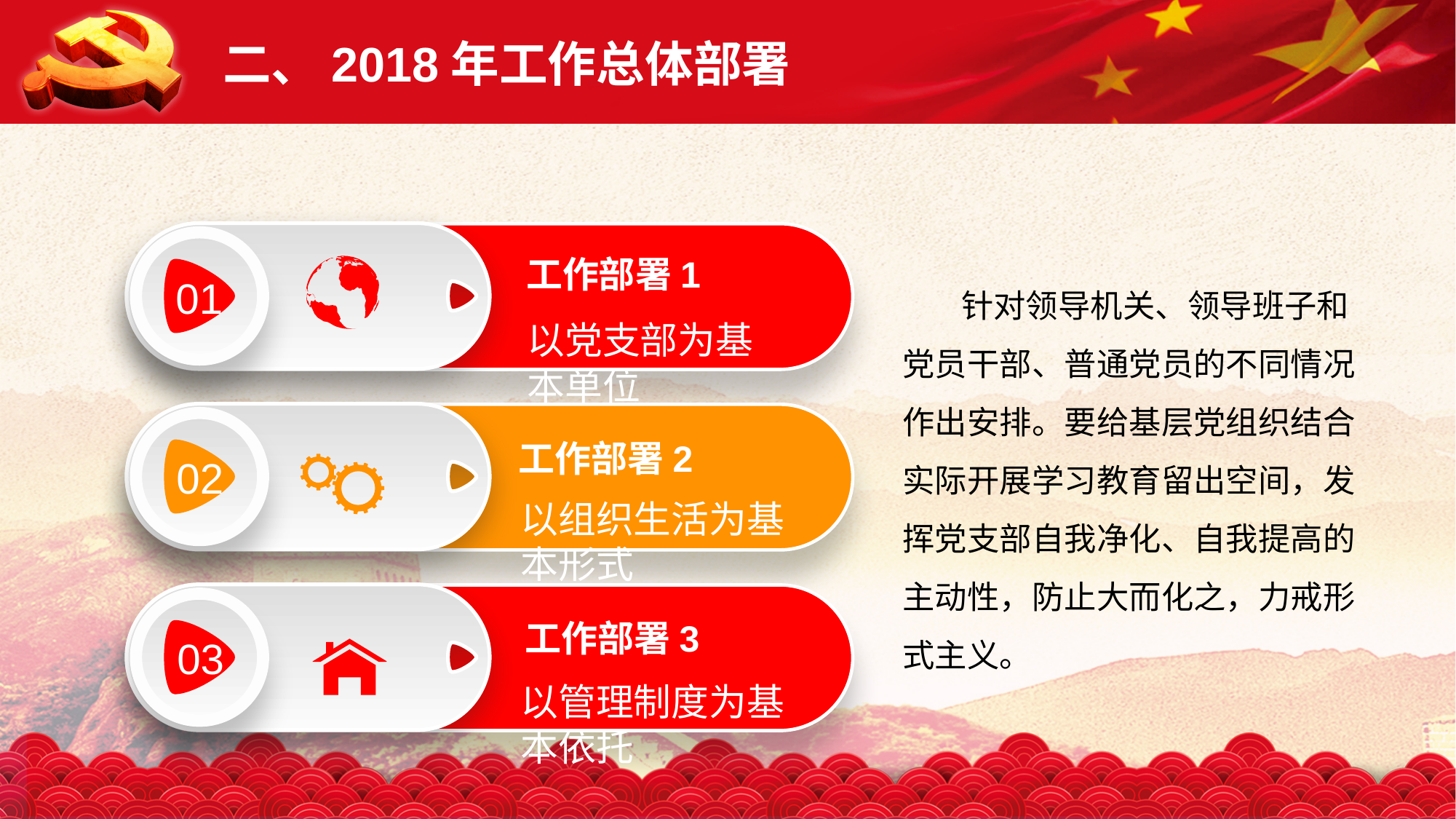

二、2018年工作总体部署

工作部署1

01
以党支部为基本单位
       针对领导机关、领导班子和党员干部、普通党员的不同情况作出安排。要给基层党组织结合实际开展学习教育留出空间，发挥党支部自我净化、自我提高的主动性，防止大而化之，力戒形式主义。

工作部署2
02

以组织生活为基本形式

工作部署3
03

以管理制度为基本依托